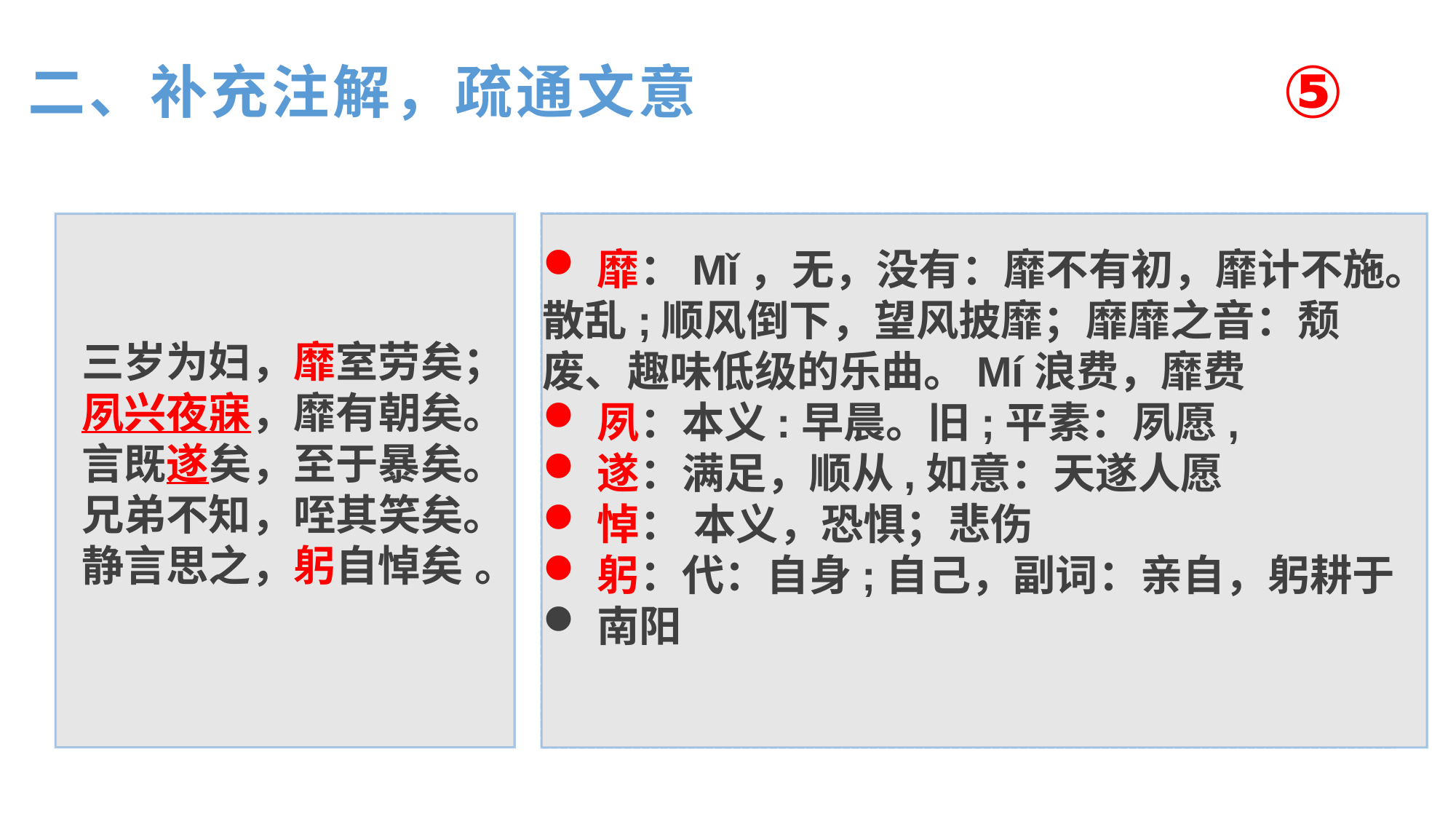

⑤
二、补充注解，疏通文意

靡：Mǐ，无，没有：靡不有初，靡计不施。
散乱;顺风倒下，望风披靡；靡靡之音：颓
废、趣味低级的乐曲。Mí浪费，靡费
夙：本义:早晨。旧;平素：夙愿,
遂：满足，顺从,如意：天遂人愿
悼： 本义，恐惧；悲伤
躬：代：自身;自己，副词：亲自，躬耕于
南阳
三岁为妇，靡室劳矣；
夙兴夜寐，靡有朝矣。
言既遂矣，至于暴矣。
兄弟不知，咥其笑矣。
静言思之，躬自悼矣 。